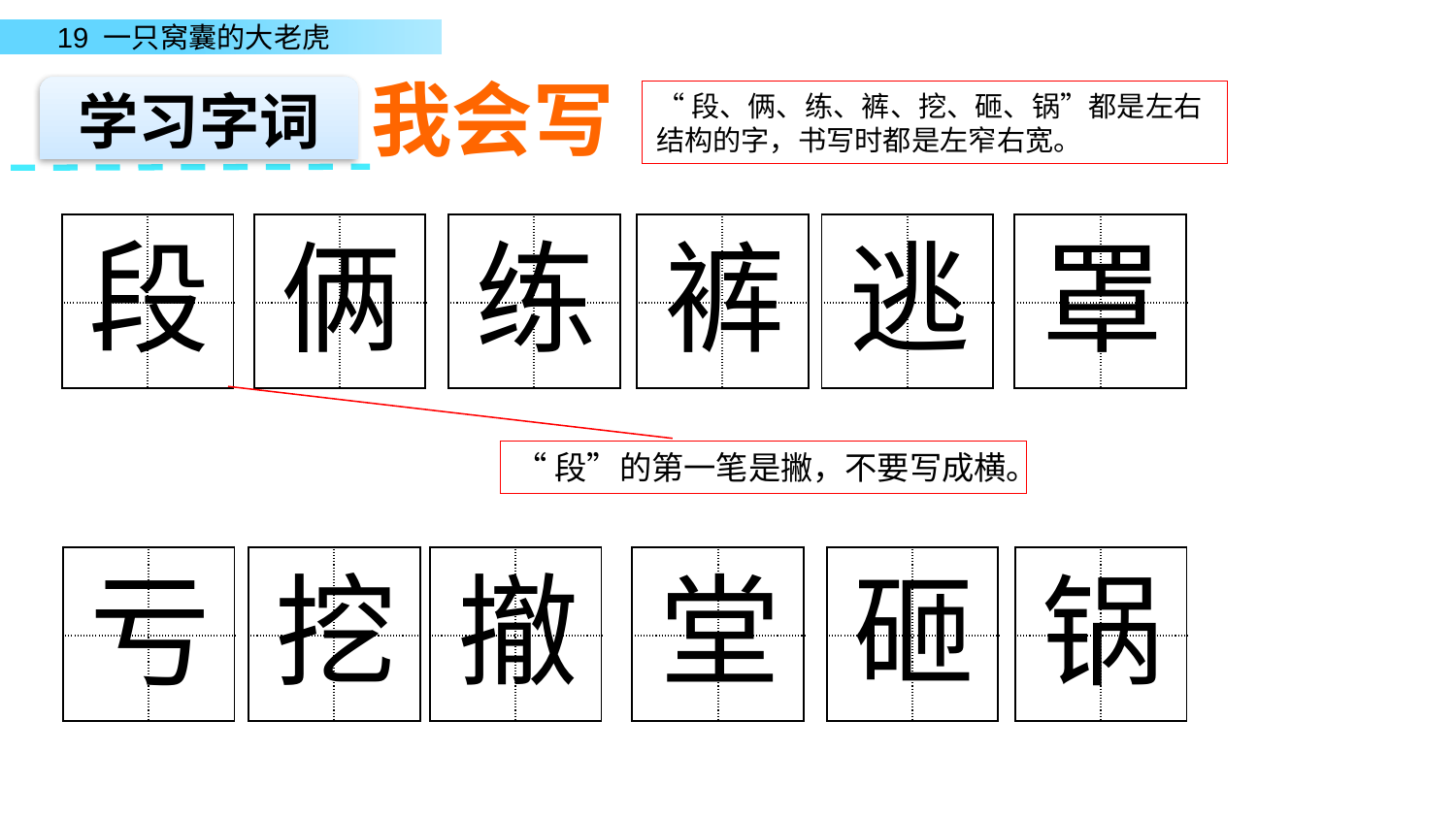

我会写
学习字词
“段、俩、练、裤、挖、砸、锅”都是左右结构的字，书写时都是左窄右宽。
|  |  |
| --- | --- |
|  |  |
段
|  |  |
| --- | --- |
|  |  |
俩
|  |  |
| --- | --- |
|  |  |
练
|  |  |
| --- | --- |
|  |  |
裤
|  |  |
| --- | --- |
|  |  |
逃
|  |  |
| --- | --- |
|  |  |
罩
“段”的第一笔是撇，不要写成横。
|  |  |
| --- | --- |
|  |  |
亏
|  |  |
| --- | --- |
|  |  |
挖
|  |  |
| --- | --- |
|  |  |
撤
|  |  |
| --- | --- |
|  |  |
堂
|  |  |
| --- | --- |
|  |  |
砸
|  |  |
| --- | --- |
|  |  |
锅